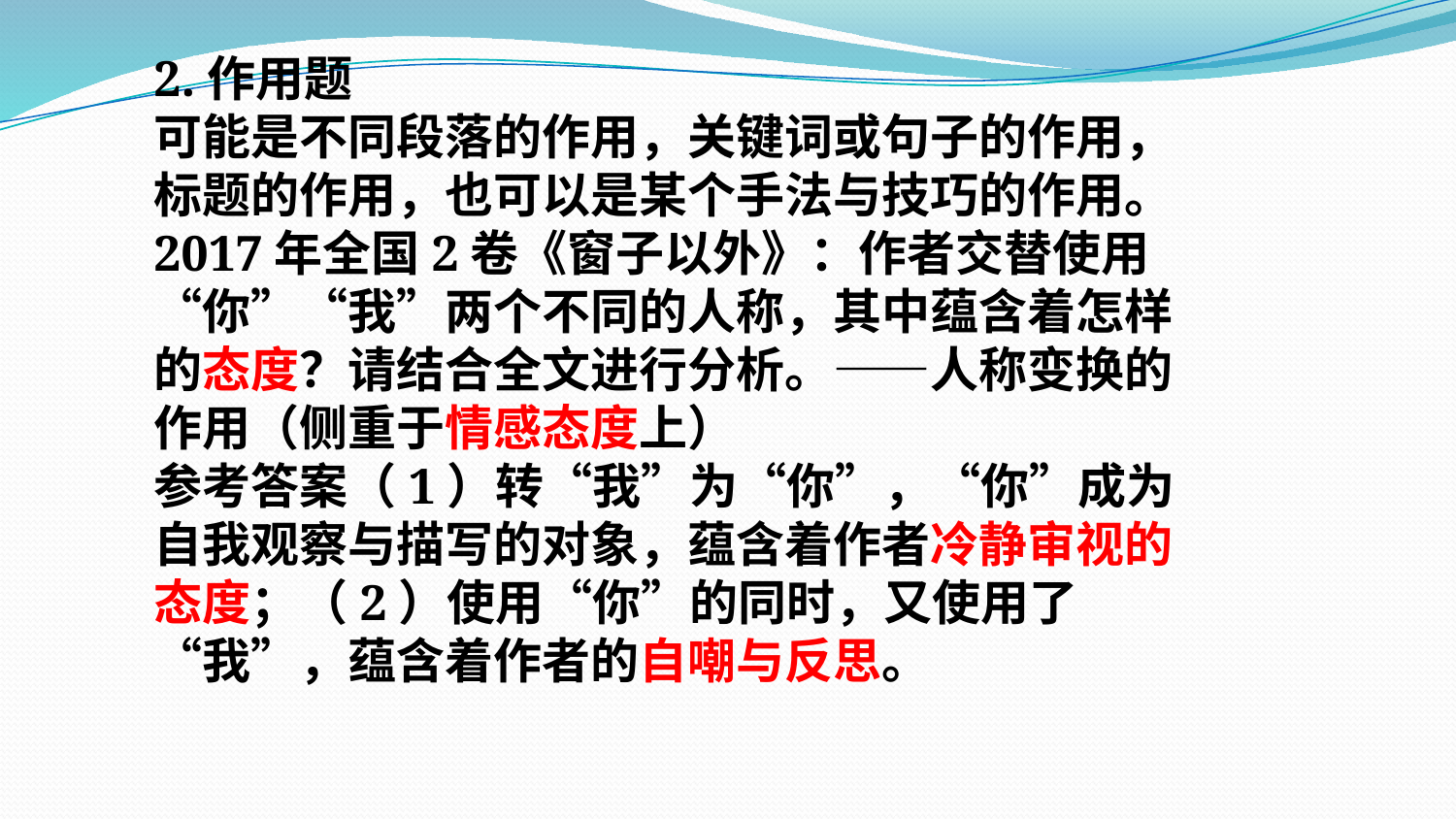

2.作用题
可能是不同段落的作用，关键词或句子的作用，标题的作用，也可以是某个手法与技巧的作用。
2017年全国2卷《窗子以外》：作者交替使用“你”“我”两个不同的人称，其中蕴含着怎样的态度？请结合全文进行分析。——人称变换的作用（侧重于情感态度上）
参考答案（1）转“我”为“你”，“你”成为自我观察与描写的对象，蕴含着作者冷静审视的态度；（2）使用“你”的同时，又使用了“我”，蕴含着作者的自嘲与反思。